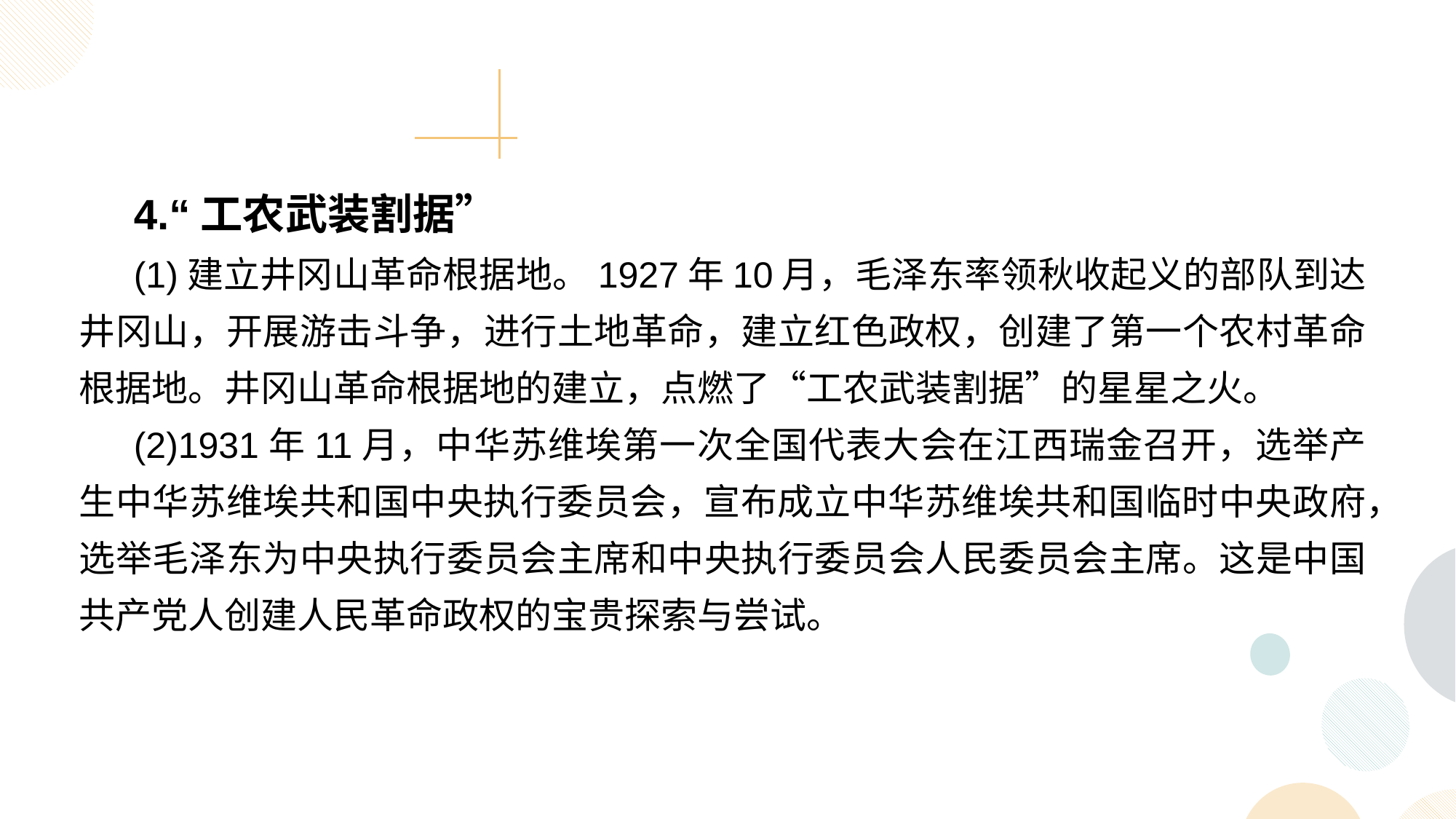

4.“工农武装割据”
(1)建立井冈山革命根据地。1927年10月，毛泽东率领秋收起义的部队到达井冈山，开展游击斗争，进行土地革命，建立红色政权，创建了第一个农村革命根据地。井冈山革命根据地的建立，点燃了“工农武装割据”的星星之火。
(2)1931年11月，中华苏维埃第一次全国代表大会在江西瑞金召开，选举产生中华苏维埃共和国中央执行委员会，宣布成立中华苏维埃共和国临时中央政府，选举毛泽东为中央执行委员会主席和中央执行委员会人民委员会主席。这是中国共产党人创建人民革命政权的宝贵探索与尝试。